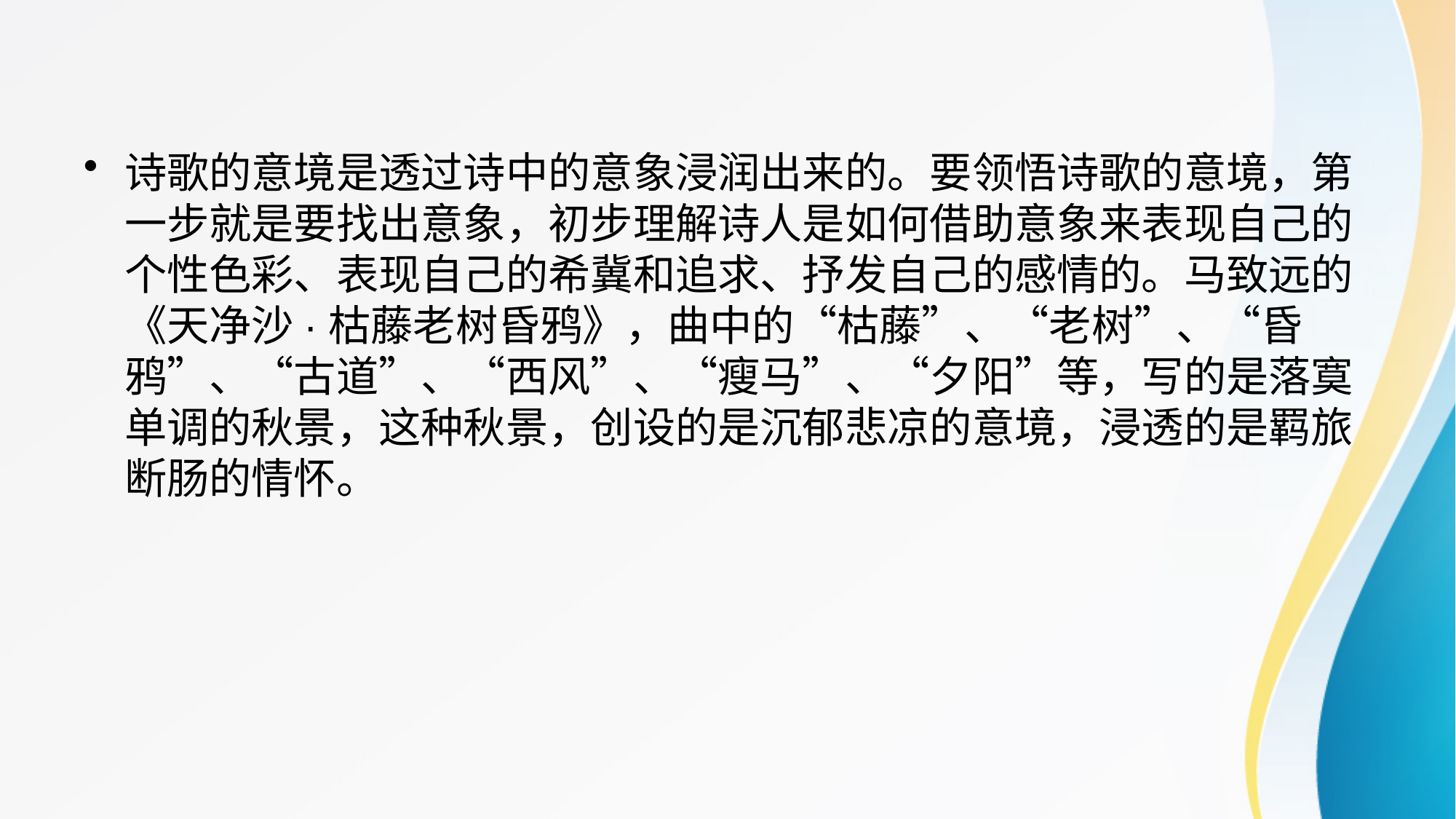

#
诗歌的意境是透过诗中的意象浸润出来的。要领悟诗歌的意境，第一步就是要找出意象，初步理解诗人是如何借助意象来表现自己的个性色彩、表现自己的希冀和追求、抒发自己的感情的。马致远的《天净沙·枯藤老树昏鸦》，曲中的“枯藤”、“老树”、“昏鸦”、“古道”、“西风”、“瘦马”、“夕阳”等，写的是落寞单调的秋景，这种秋景，创设的是沉郁悲凉的意境，浸透的是羁旅断肠的情怀。